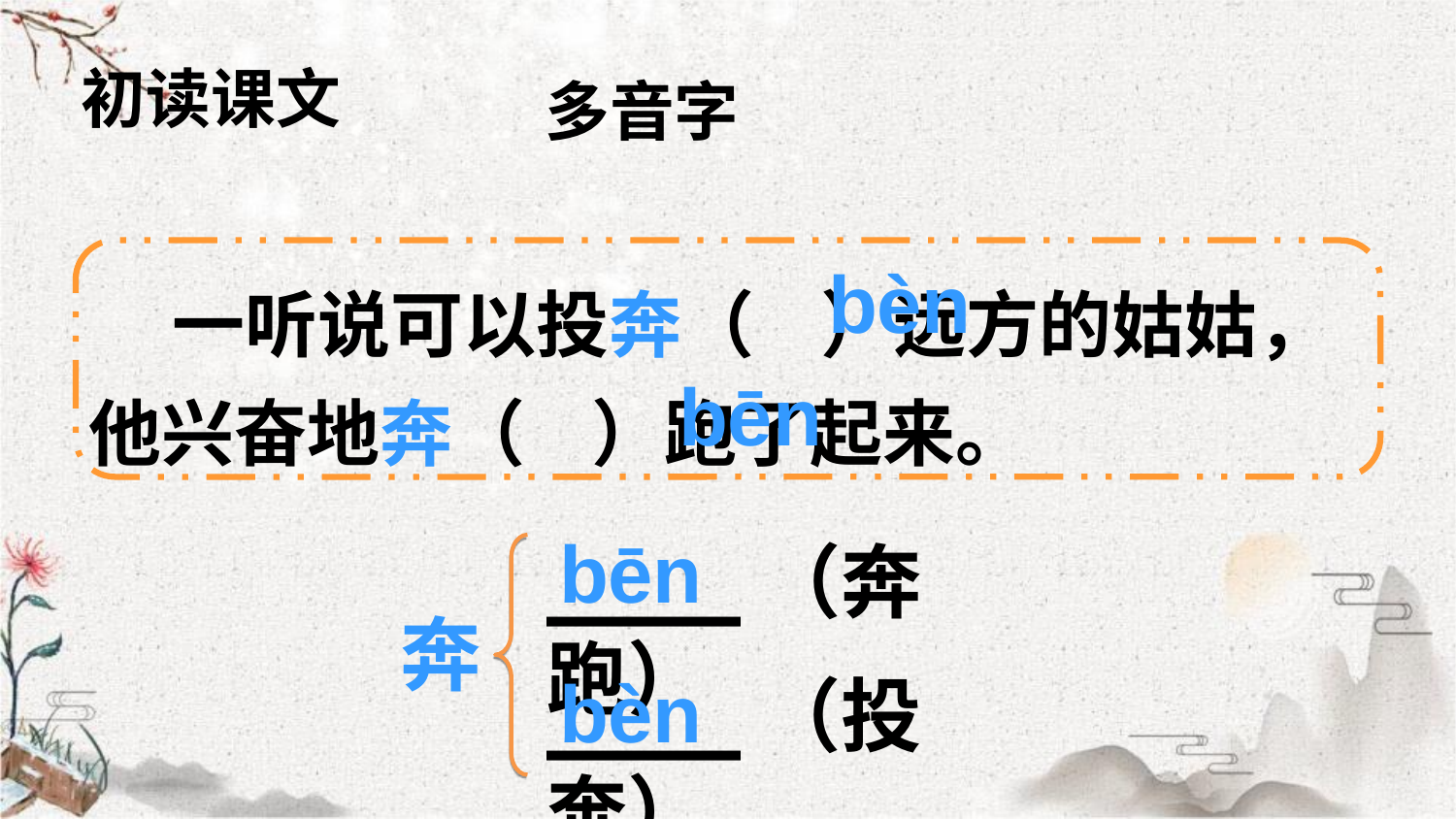

初读课文
多音字

    一听说可以投奔（    ）远方的姑姑，他兴奋地奔（    ）跑了起来。
bèn
bēn
bēn
____（奔跑）

奔
____（投奔）
bèn